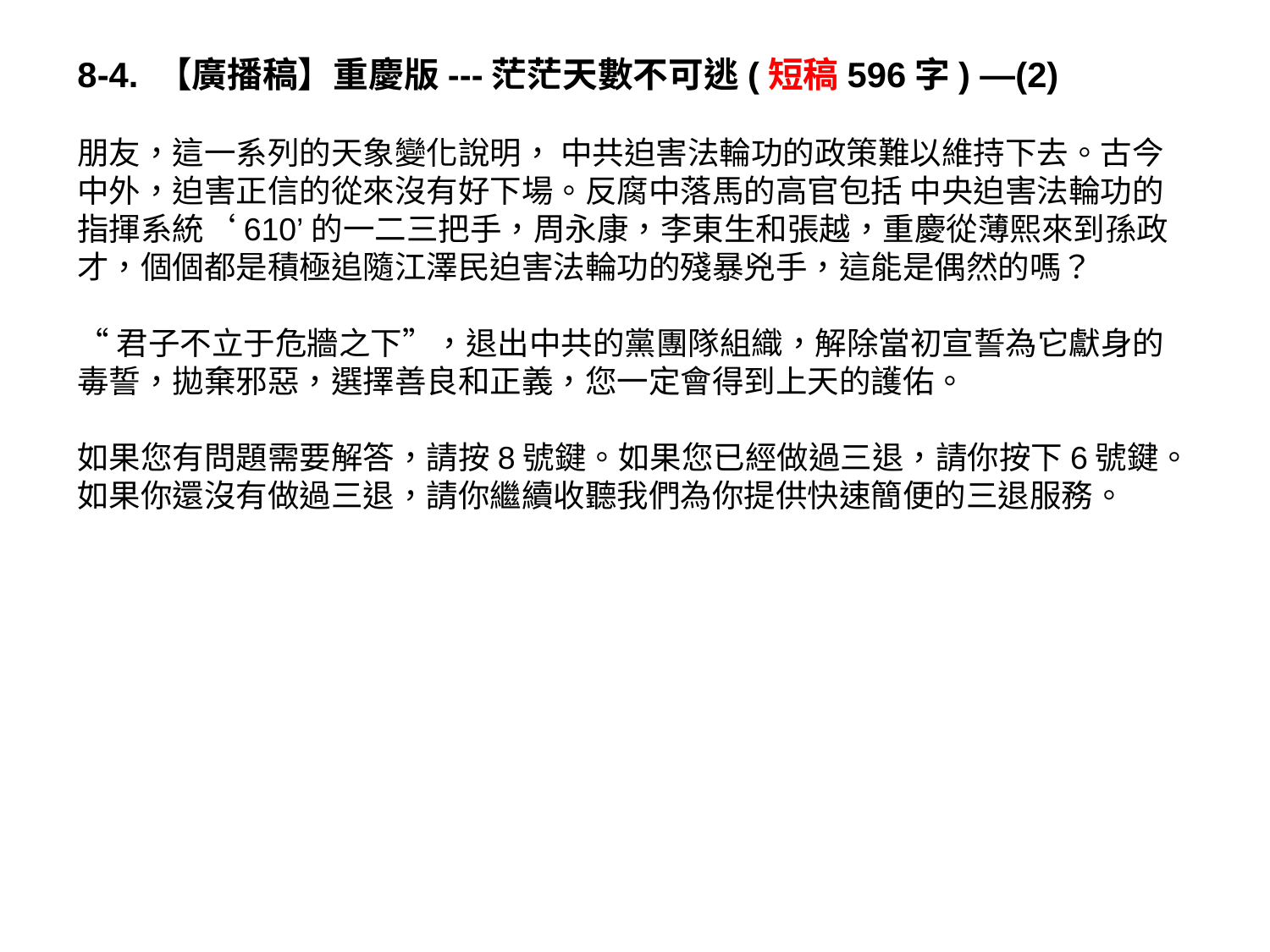

8-4. 【廣播稿】重慶版---茫茫天數不可逃(短稿596字) —(2)

朋友，這一系列的天象變化說明， 中共迫害法輪功的政策難以維持下去。古今中外，迫害正信的從來沒有好下場。反腐中落馬的高官包括 中央迫害法輪功的指揮系統‘610’的一二三把手，周永康，李東生和張越，重慶從薄熙來到孫政才，個個都是積極追隨江澤民迫害法輪功的殘暴兇手，這能是偶然的嗎？

“君子不立于危牆之下”，退出中共的黨團隊組織，解除當初宣誓為它獻身的毒誓，拋棄邪惡，選擇善良和正義，您一定會得到上天的護佑。

如果您有問題需要解答，請按8號鍵。如果您已經做過三退，請你按下6號鍵。如果你還沒有做過三退，請你繼續收聽我們為你提供快速簡便的三退服務。